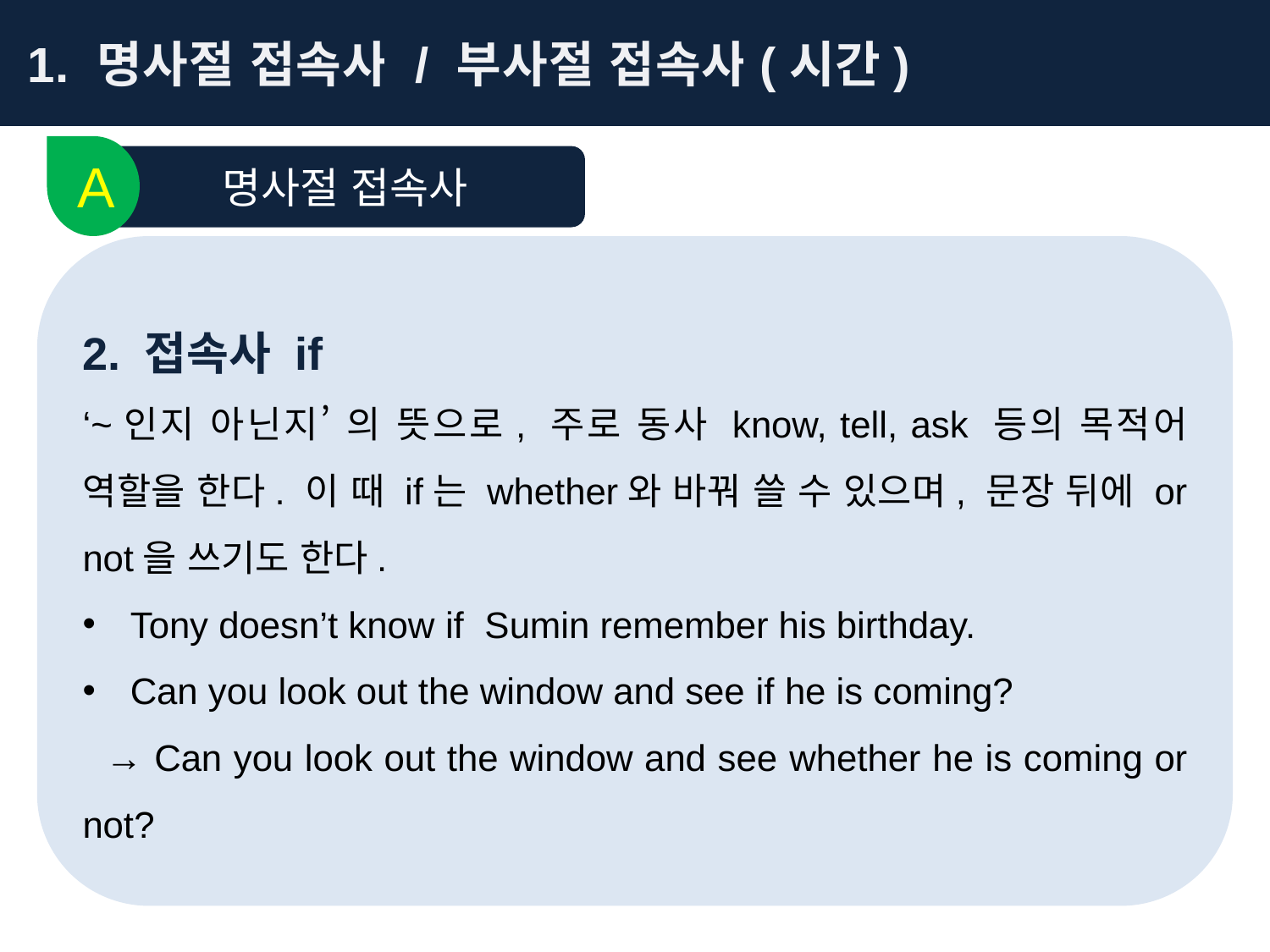

1. 명사절 접속사 / 부사절 접속사(시간)

A
명사절 접속사
2. 접속사 if
‘~인지 아닌지’ 의 뜻으로, 주로 동사 know, tell, ask 등의 목적어 역할을 한다. 이 때 if는 whether와 바꿔 쓸 수 있으며, 문장 뒤에 or not을 쓰기도 한다.
Tony doesn’t know if  Sumin remember his birthday.
Can you look out the window and see if he is coming?
  → Can you look out the window and see whether he is coming or not?